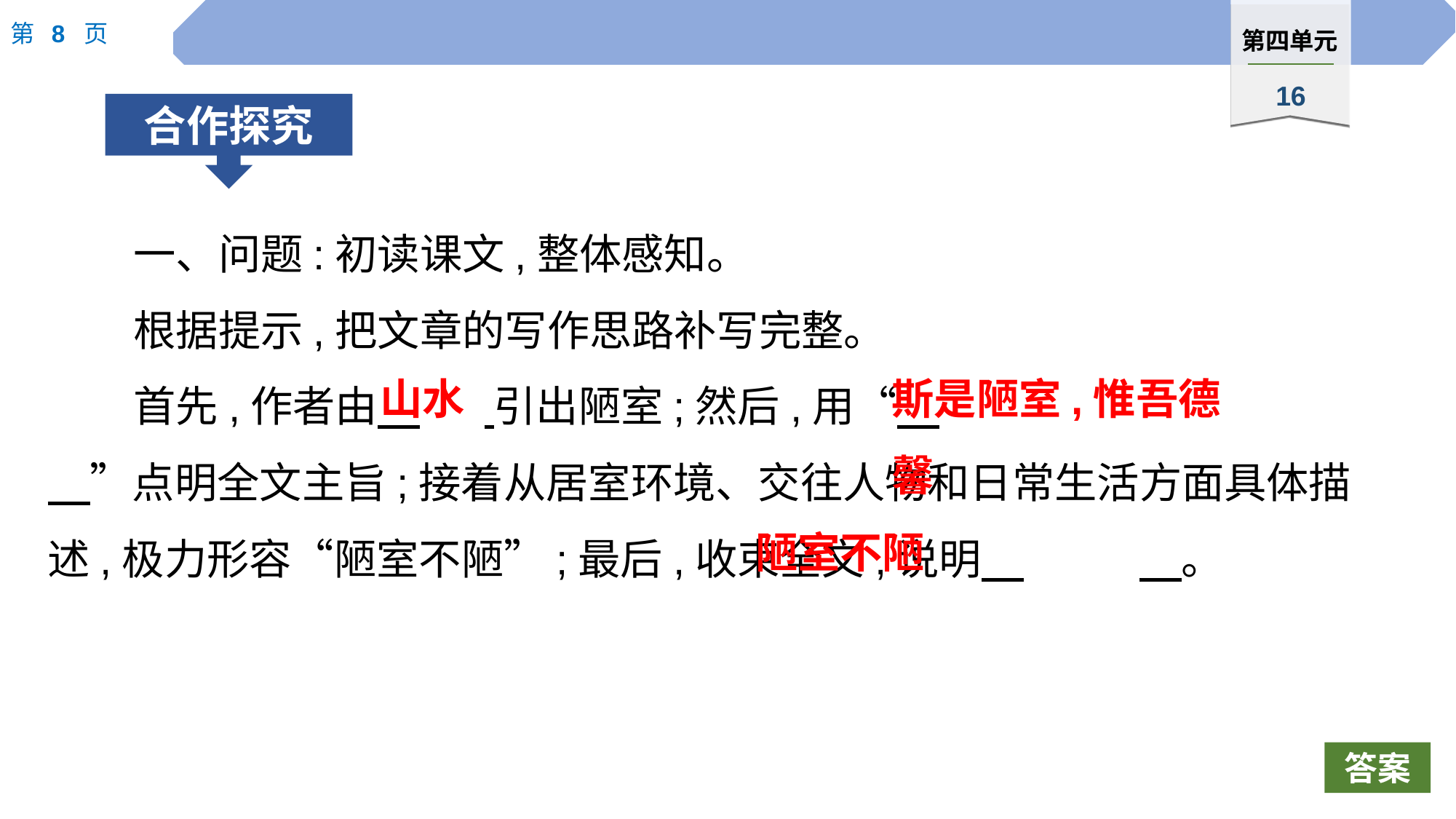

一、问题:初读课文,整体感知。
根据提示,把文章的写作思路补写完整。
首先,作者由　	 引出陋室;然后,用“　				　”点明全文主旨;接着从居室环境、交往人物和日常生活方面具体描述,极力形容“陋室不陋”;最后,收束全文,说明　		　。
山水
斯是陋室,惟吾德馨
陋室不陋
答案